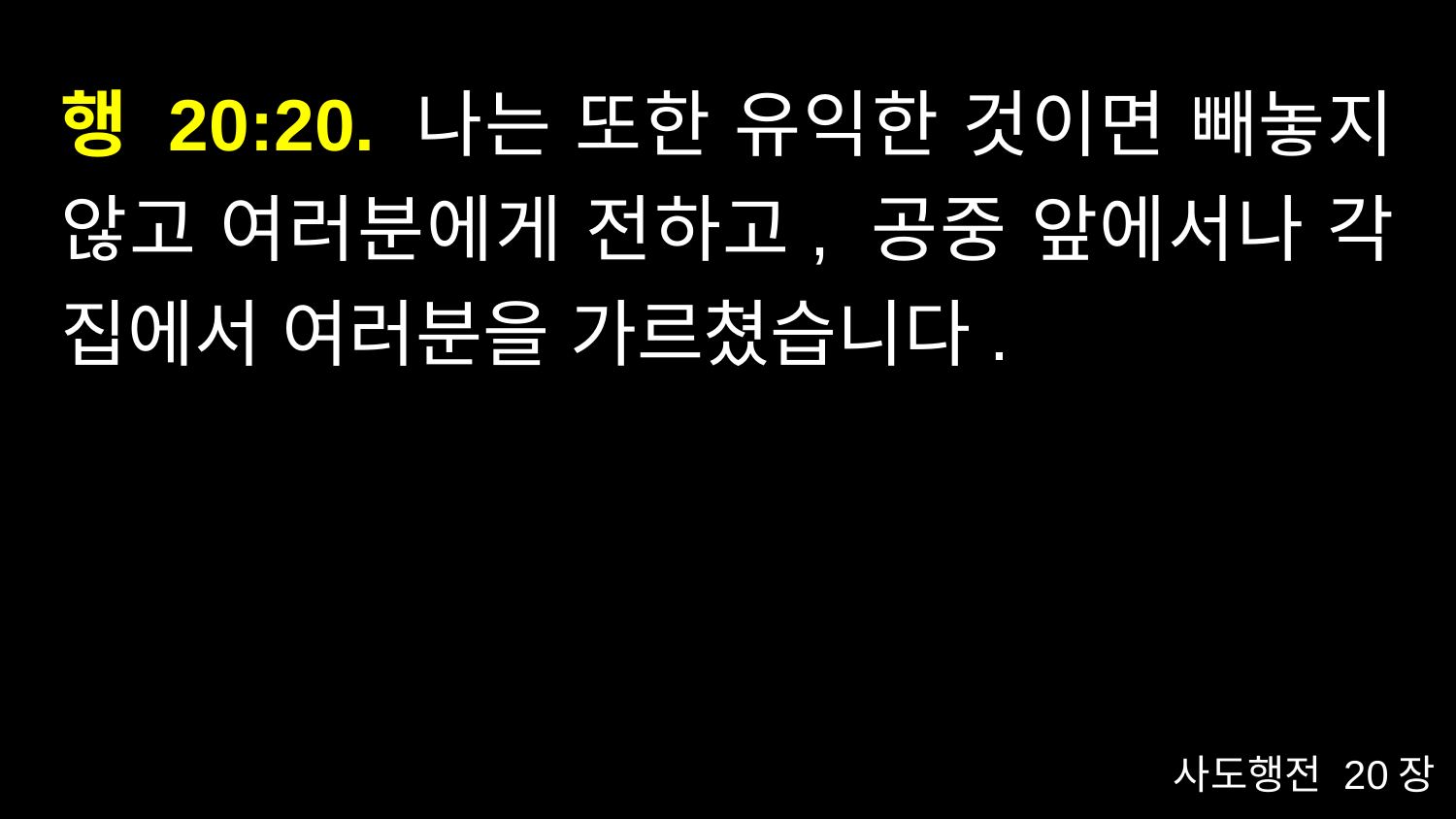

# 행 20:20. 나는 또한 유익한 것이면 빼놓지 않고 여러분에게 전하고, 공중 앞에서나 각 집에서 여러분을 가르쳤습니다.
사도행전 20장